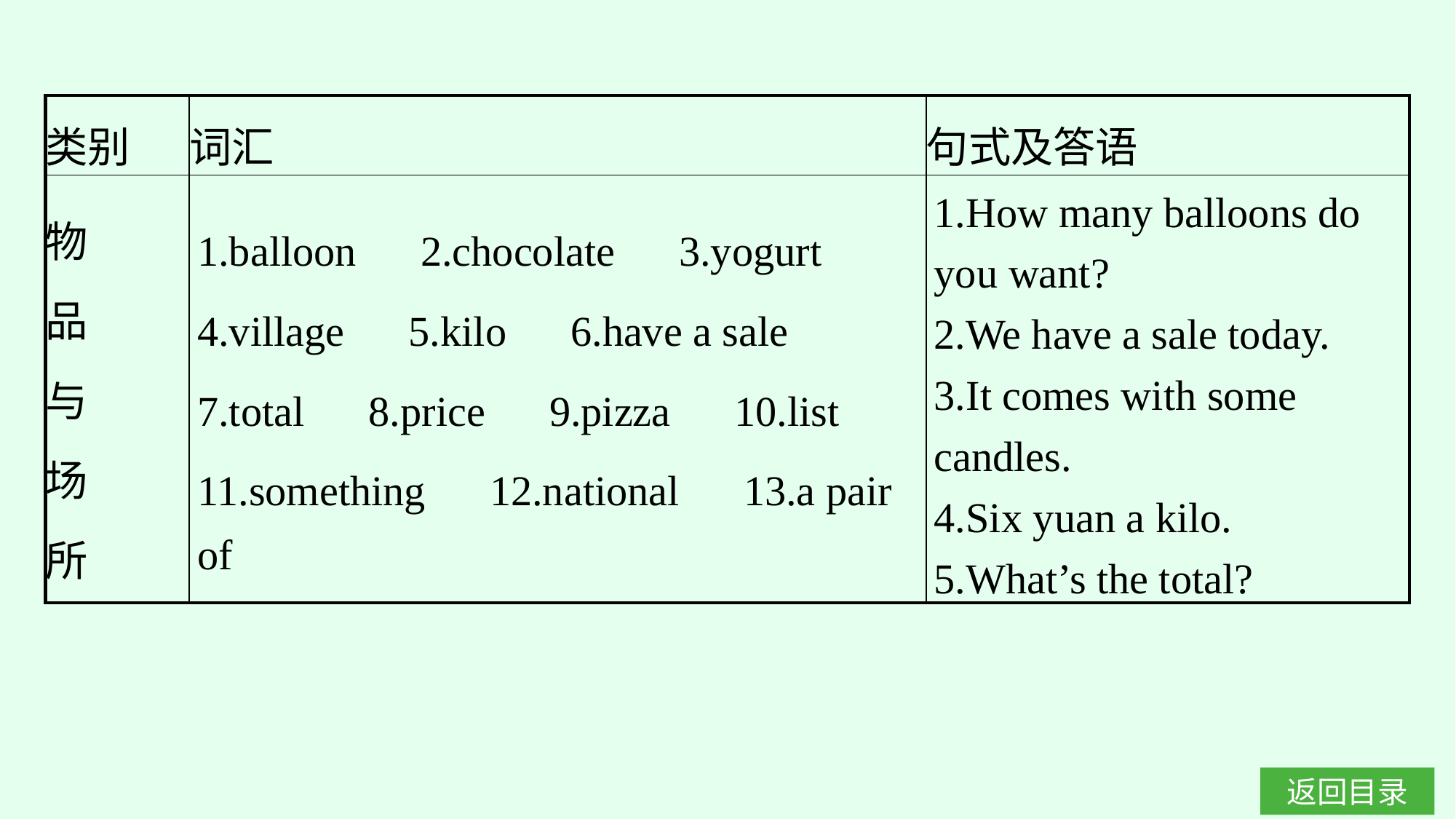

| 类别 | 词汇 | 句式及答语 |
| --- | --- | --- |
| 物 品 与 场 所 | 1.balloon　2.chocolate　3.yogurt 4.village　5.kilo　6.have a sale 7.total　8.price　9.pizza　10.list　11.something　12.national　13.a pair of | 1.How many balloons do you want? 2.We have a sale today. 3.It comes with some candles. 4.Six yuan a kilo. 5.What’s the total? |